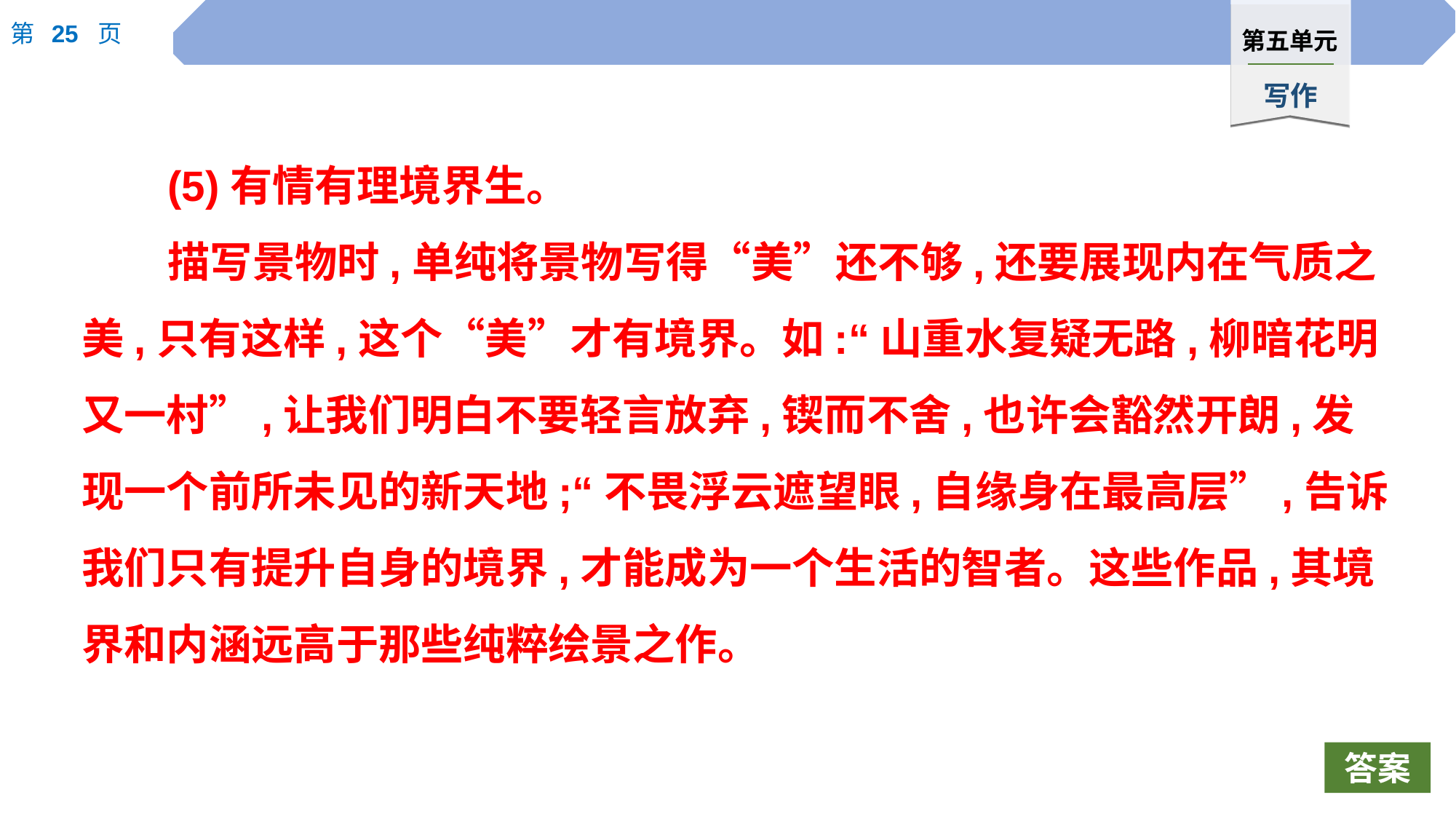

(5)有情有理境界生。
描写景物时,单纯将景物写得“美”还不够,还要展现内在气质之美,只有这样,这个“美”才有境界。如:“山重水复疑无路,柳暗花明又一村”,让我们明白不要轻言放弃,锲而不舍,也许会豁然开朗,发现一个前所未见的新天地;“不畏浮云遮望眼,自缘身在最高层”,告诉我们只有提升自身的境界,才能成为一个生活的智者。这些作品,其境界和内涵远高于那些纯粹绘景之作。
答案